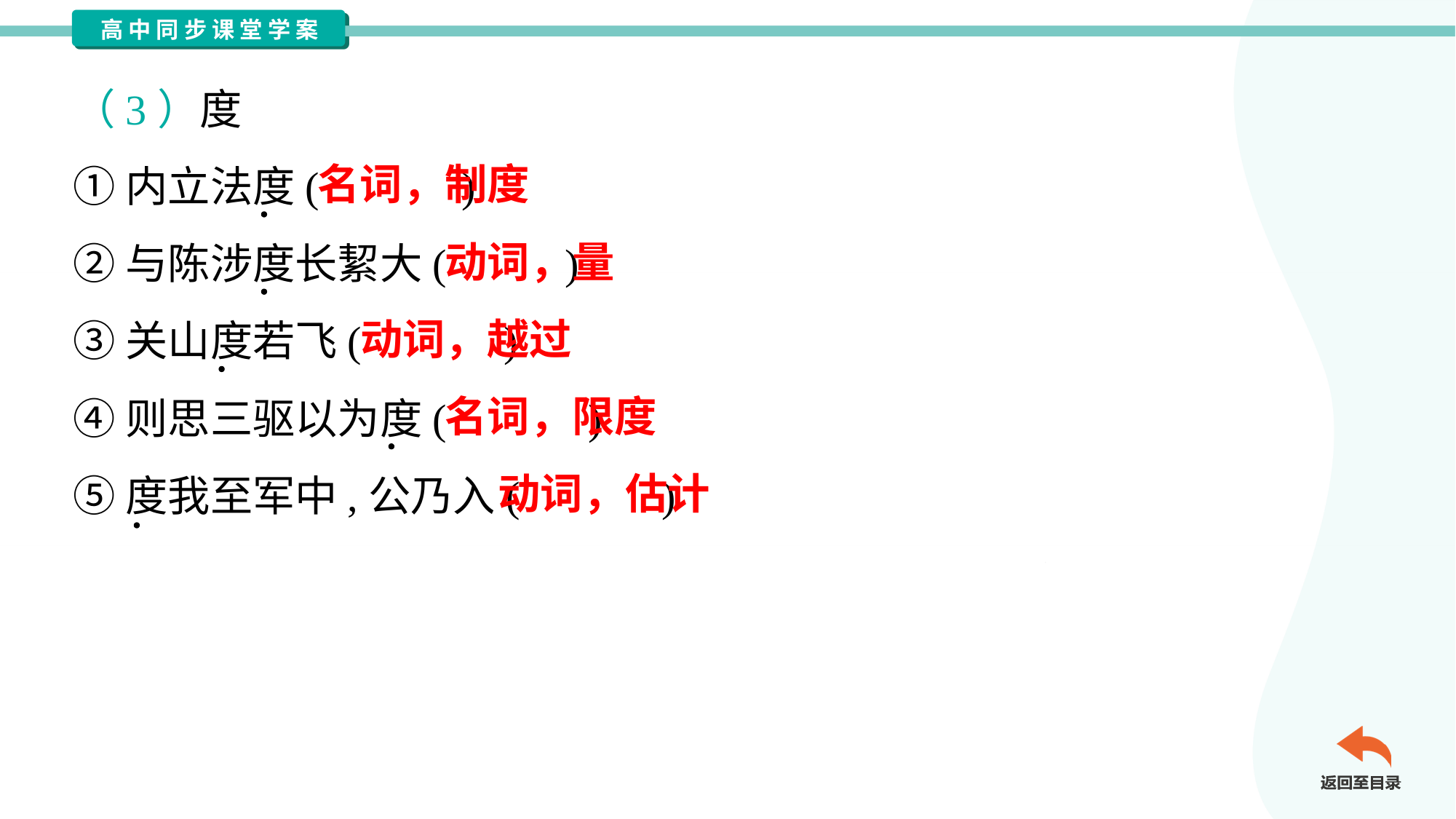

（3）度
①内立法度(            )
②与陈涉度长絜大(          )
③关山度若飞(            )
④则思三驱以为度(            )
⑤度我至军中,公乃入(            )
名词，制度
动词，量

动词，越过

名词，限度

动词，估计